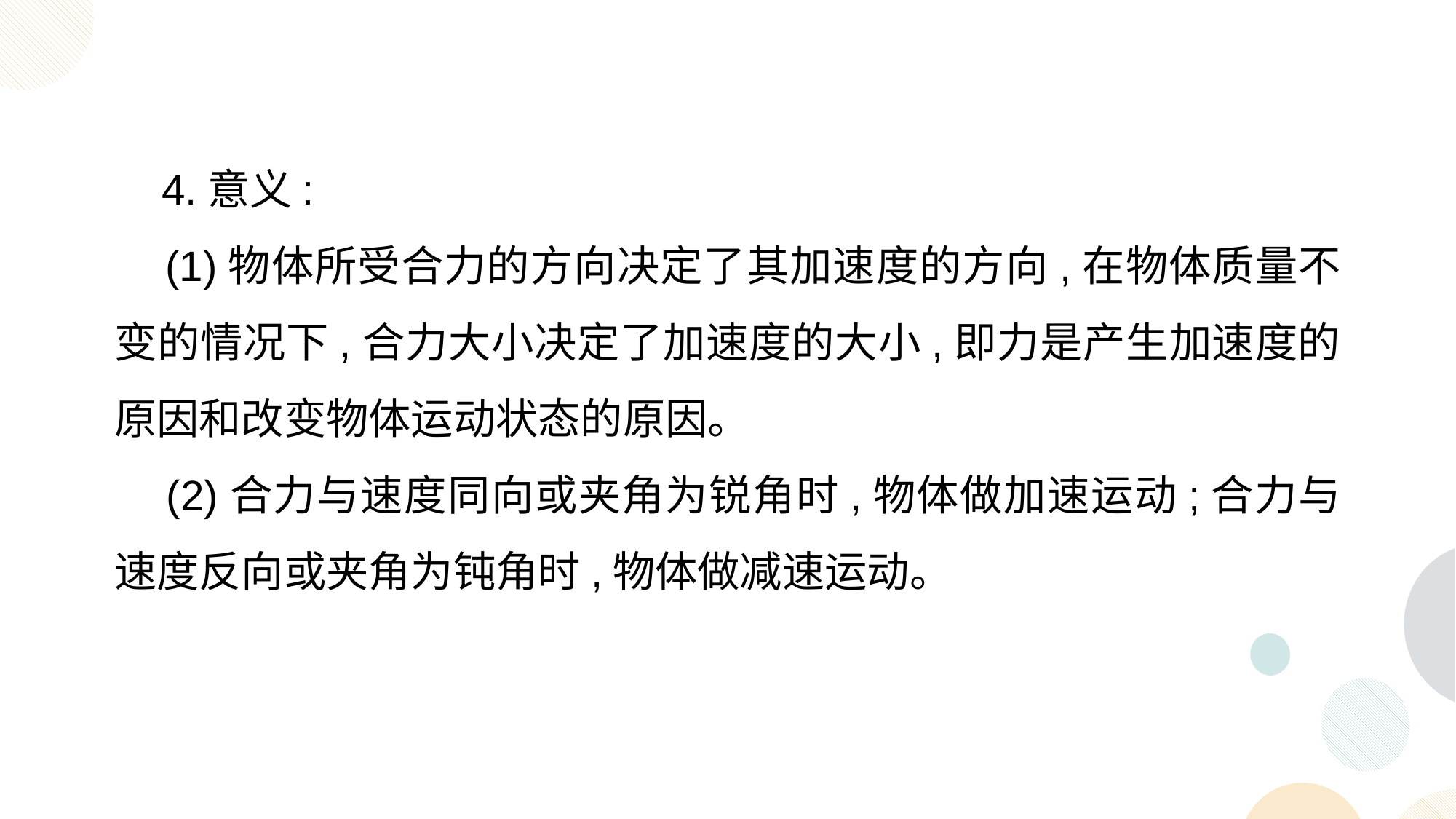

4.意义:
    (1)物体所受合力的方向决定了其加速度的方向,在物体质量不变的情况下,合力大小决定了加速度的大小,即力是产生加速度的原因和改变物体运动状态的原因。
    (2)合力与速度同向或夹角为锐角时,物体做加速运动;合力与速度反向或夹角为钝角时,物体做减速运动。